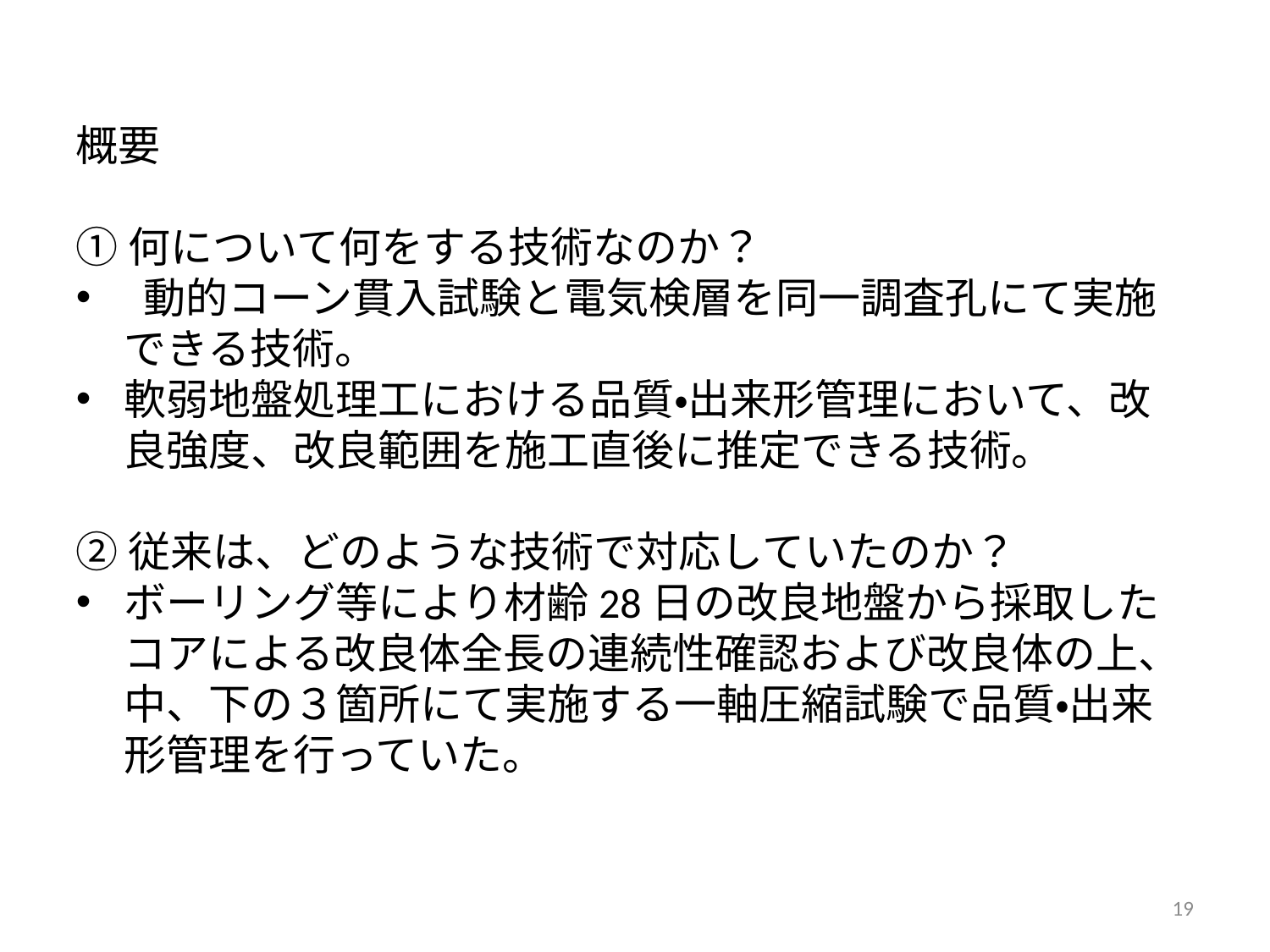

概要

①何について何をする技術なのか？
 動的コーン貫入試験と電気検層を同一調査孔にて実施できる技術。
軟弱地盤処理工における品質・出来形管理において、改良強度、改良範囲を施工直後に推定できる技術。

②従来は、どのような技術で対応していたのか？
ボーリング等により材齢28日の改良地盤から採取したコアによる改良体全長の連続性確認および改良体の上、中、下の３箇所にて実施する一軸圧縮試験で品質・出来形管理を行っていた。
19